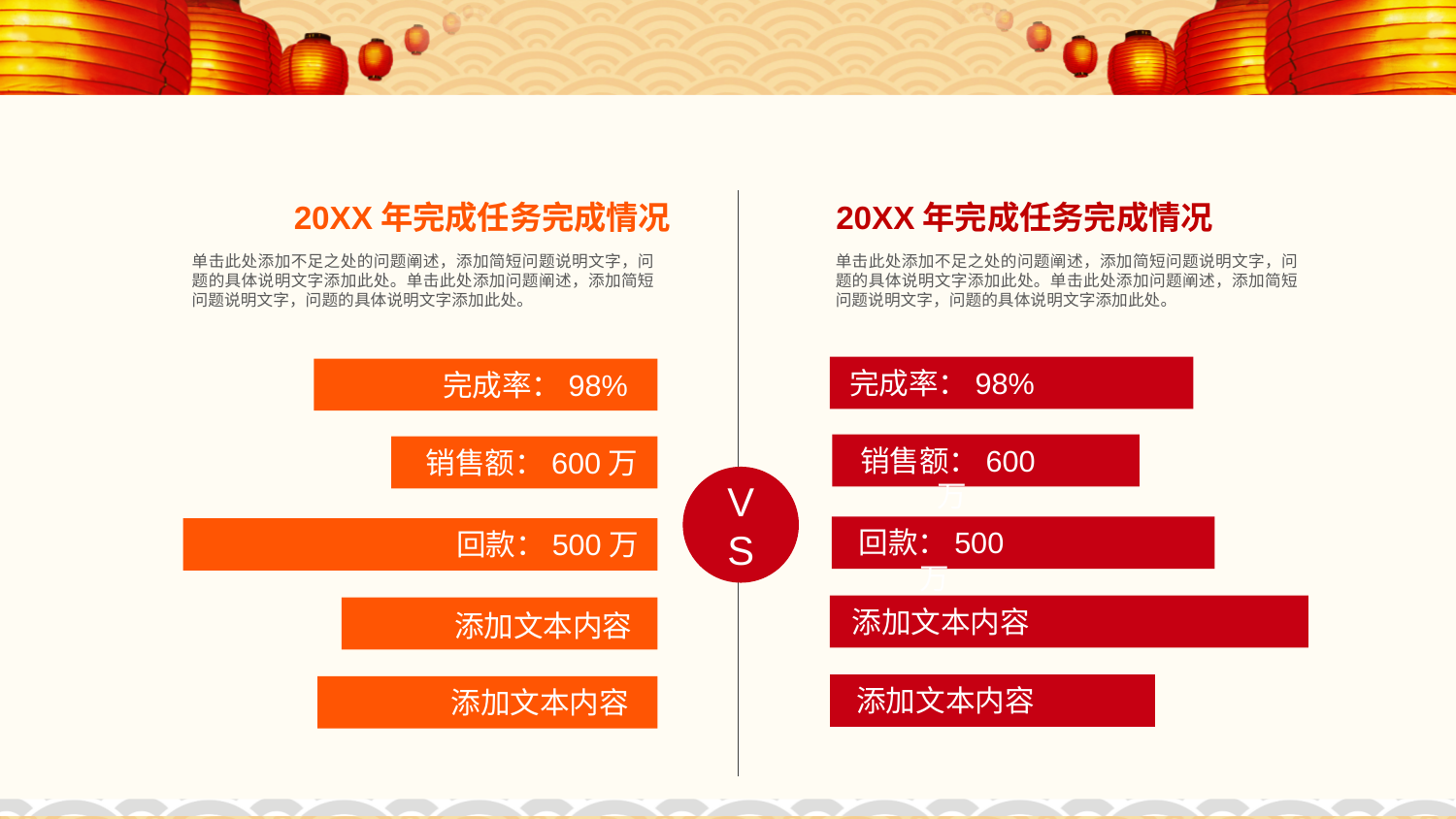

20XX年完成任务完成情况
单击此处添加不足之处的问题阐述，添加简短问题说明文字，问题的具体说明文字添加此处。单击此处添加问题阐述，添加简短问题说明文字，问题的具体说明文字添加此处。
20XX年完成任务完成情况
单击此处添加不足之处的问题阐述，添加简短问题说明文字，问题的具体说明文字添加此处。单击此处添加问题阐述，添加简短问题说明文字，问题的具体说明文字添加此处。
完成率：98%

完成率：98%

销售额：600万

销售额：600万

VS
回款：500万

回款：500万

添加文本内容

添加文本内容

添加文本内容

添加文本内容